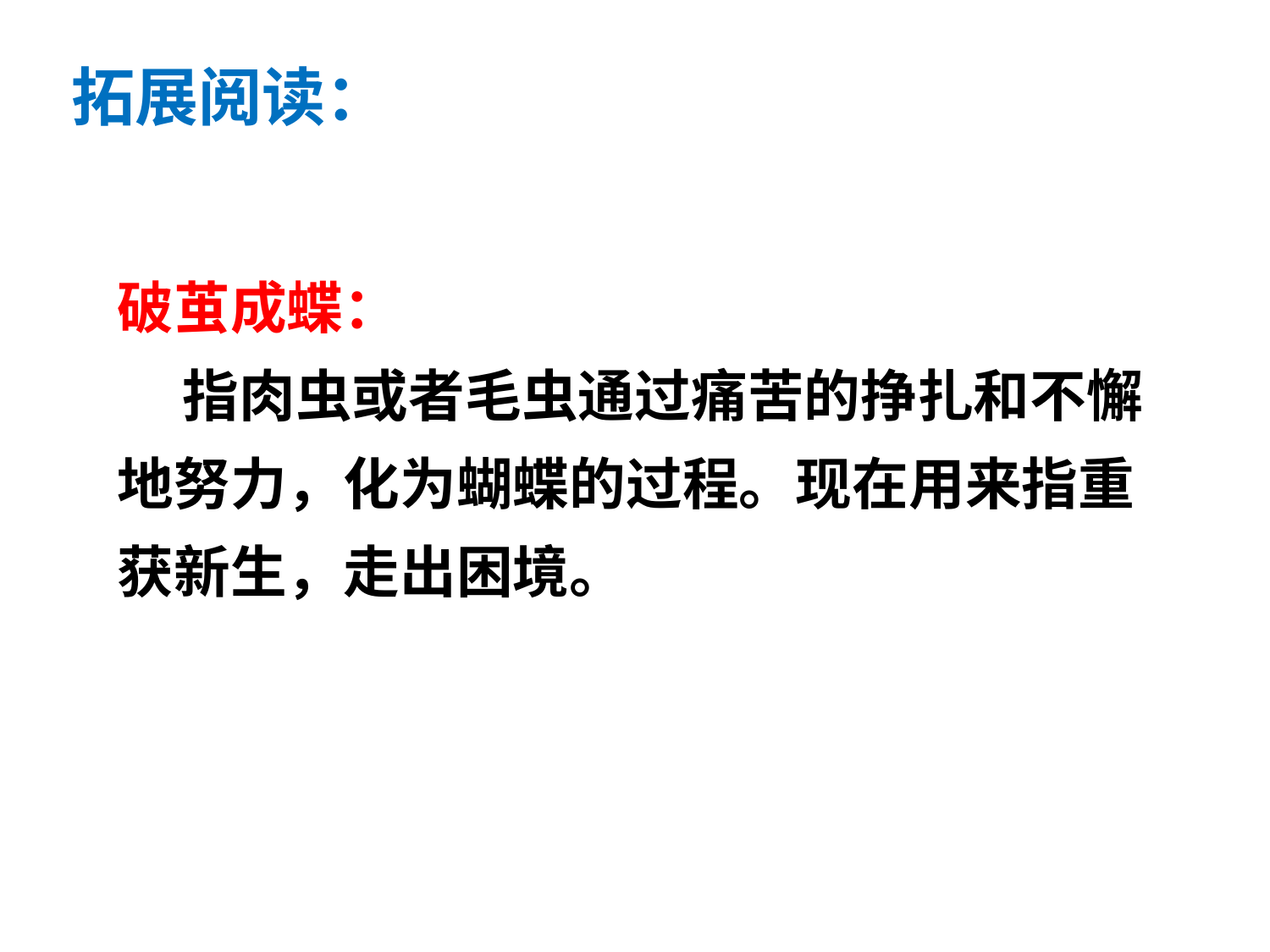

拓展阅读：
破茧成蝶：
    指肉虫或者毛虫通过痛苦的挣扎和不懈地努力，化为蝴蝶的过程。现在用来指重获新生，走出困境。